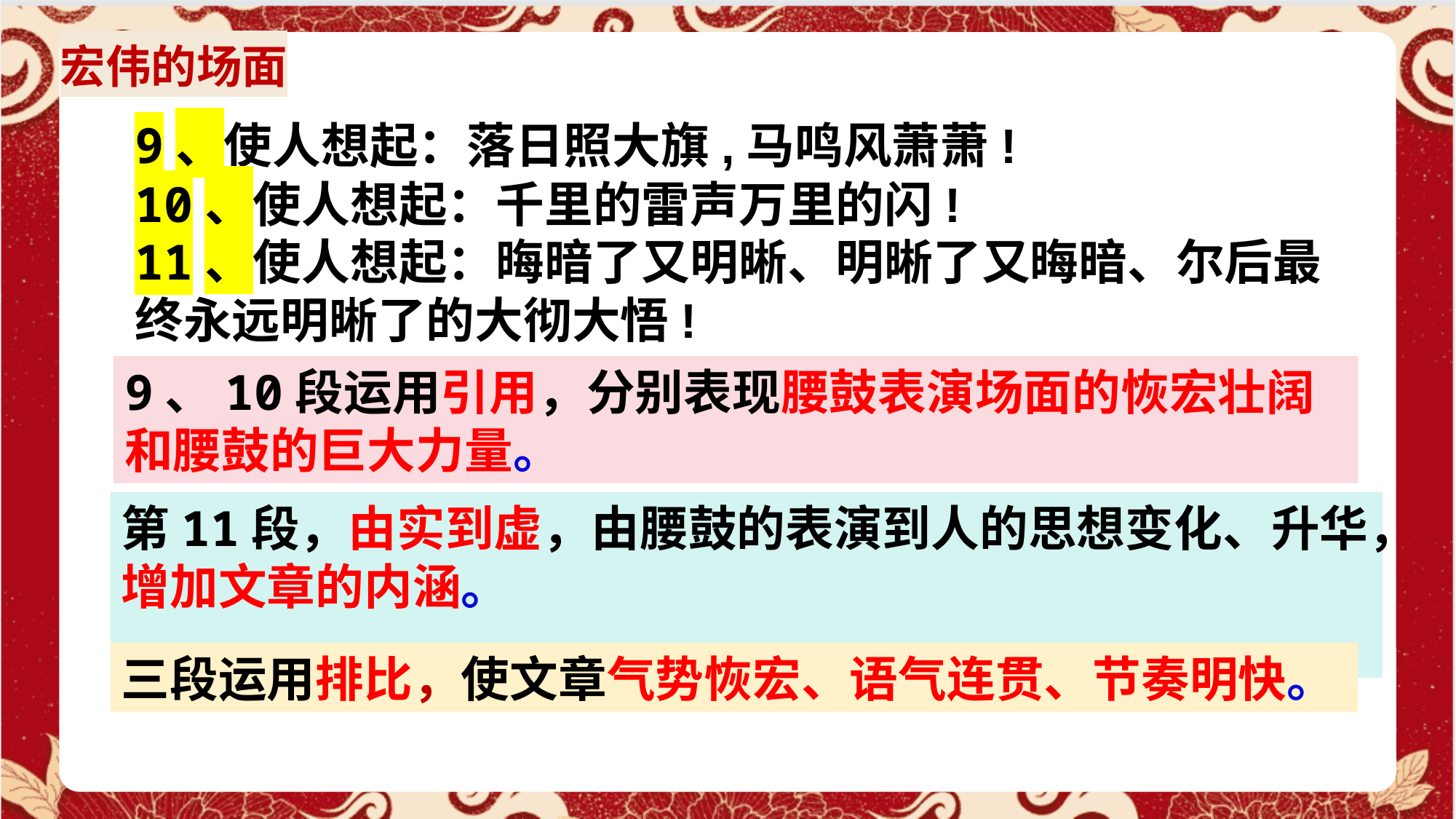

宏伟的场面
9、使人想起：落日照大旗,马鸣风萧萧!
10、使人想起：千里的雷声万里的闪!
11、使人想起：晦暗了又明晰、明晰了又晦暗、尔后最终永远明晰了的大彻大悟!
9、10段运用引用，分别表现腰鼓表演场面的恢宏壮阔和腰鼓的巨大力量。
第11段，由实到虚，由腰鼓的表演到人的思想变化、升华，增加文章的内涵。
。
三段运用排比，使文章气势恢宏、语气连贯、节奏明快。